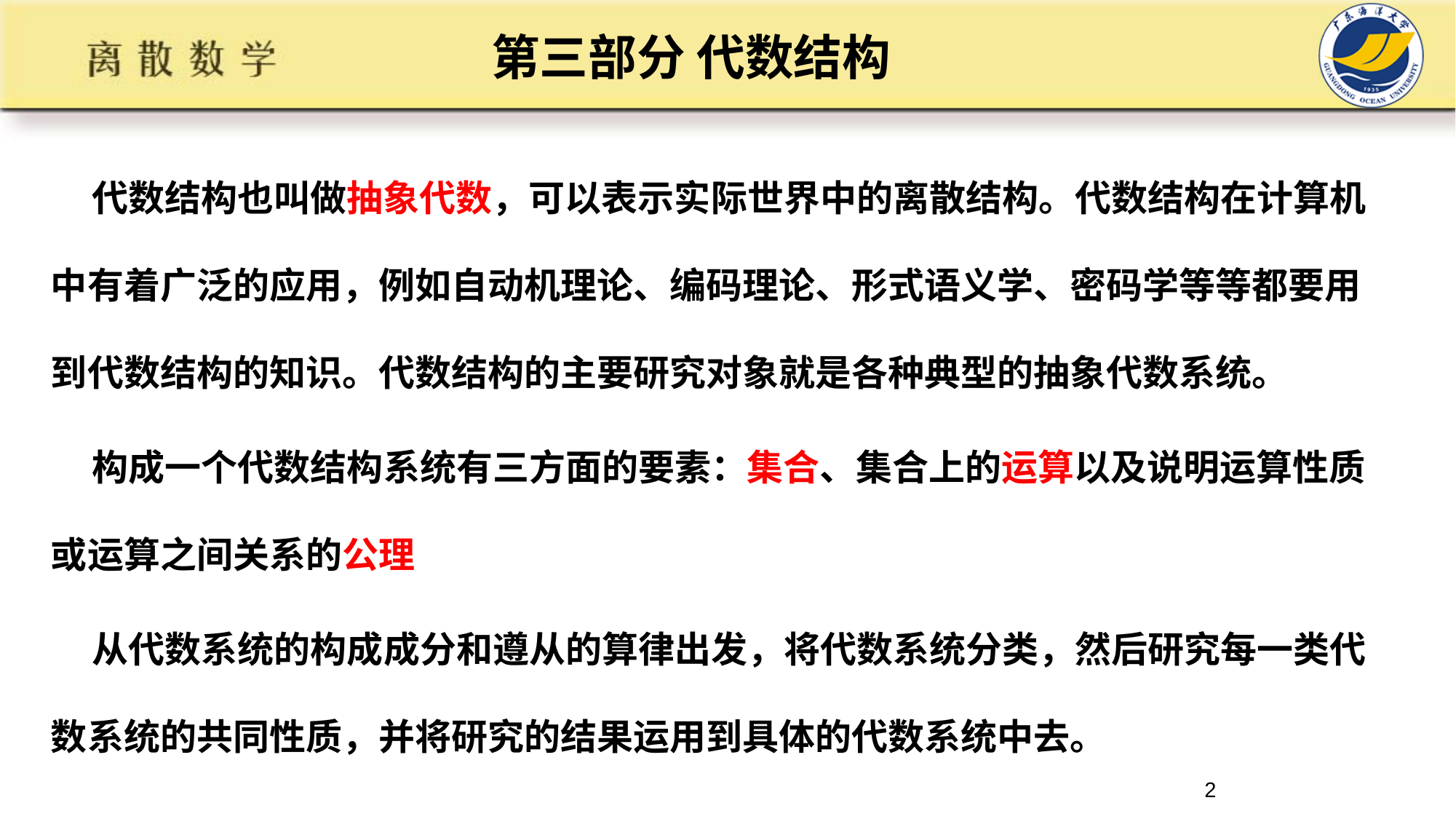

# 第三部分 代数结构
    代数结构也叫做抽象代数，可以表示实际世界中的离散结构。代数结构在计算机中有着广泛的应用，例如自动机理论、编码理论、形式语义学、密码学等等都要用到代数结构的知识。代数结构的主要研究对象就是各种典型的抽象代数系统。
    构成一个代数结构系统有三方面的要素：集合、集合上的运算以及说明运算性质或运算之间关系的公理
    从代数系统的构成成分和遵从的算律出发，将代数系统分类，然后研究每一类代数系统的共同性质，并将研究的结果运用到具体的代数系统中去。
2